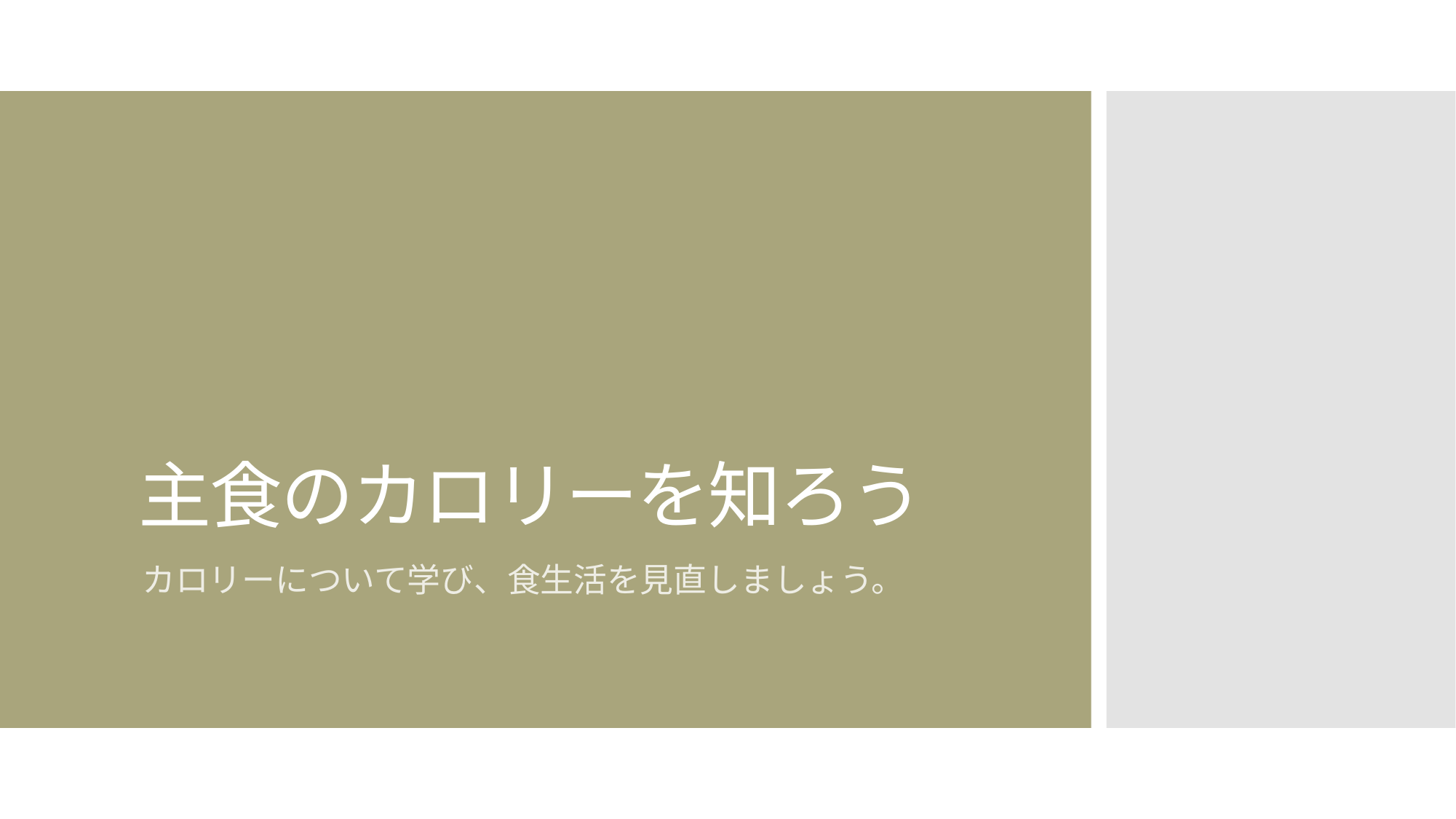

# 主食のカロリーを知ろう
カロリーについて学び、食生活を見直しましょう。